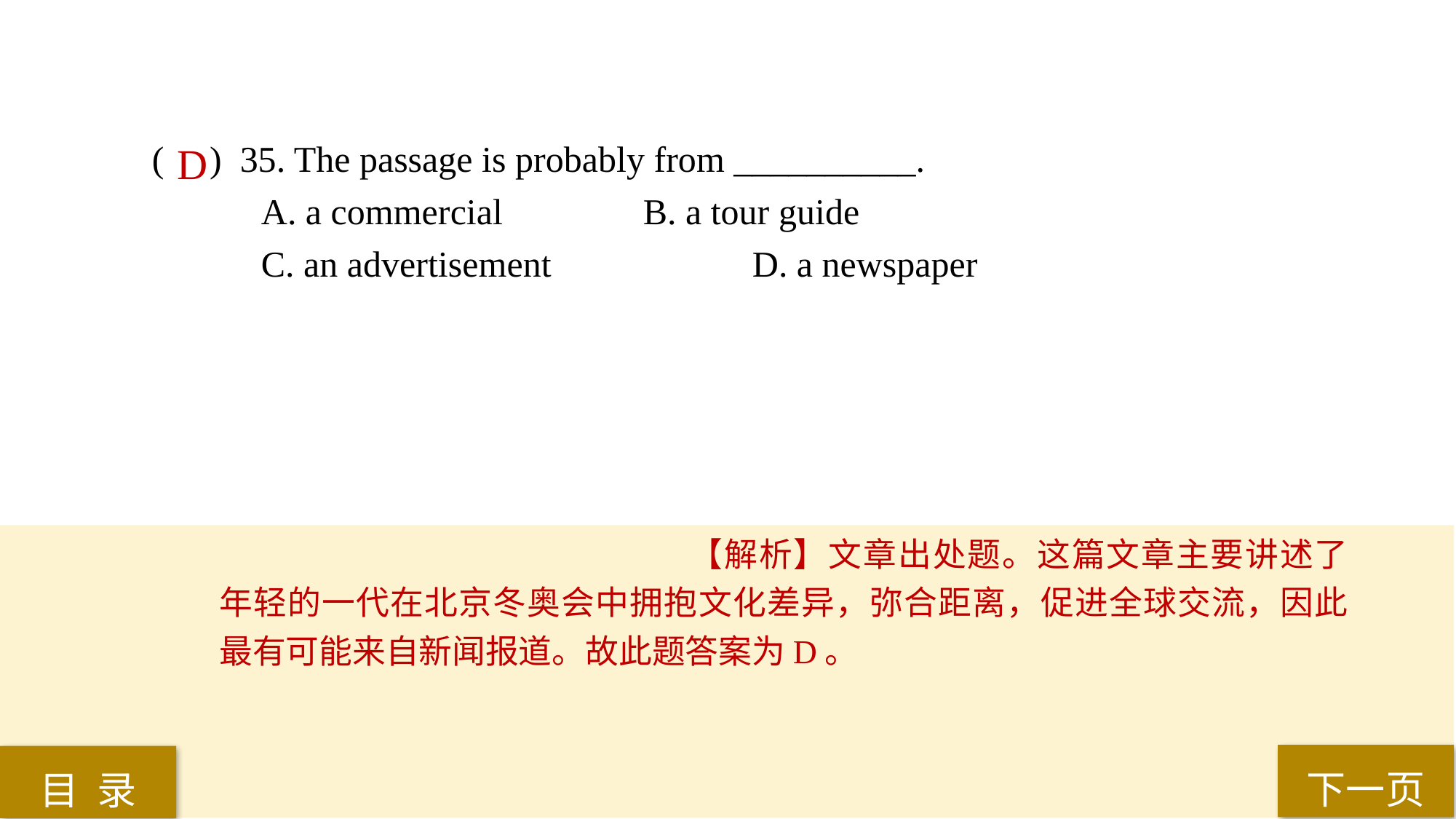

(     )  35. The passage is probably from __________.
A. a commercial 		B. a tour guide
C. an advertisement 		D. a newspaper
D
【解析】文章出处题。这篇文章主要讲述了年轻的一代在北京冬奥会中拥抱文化差异，弥合距离，促进全球交流，因此最有可能来自新闻报道。故此题答案为D。